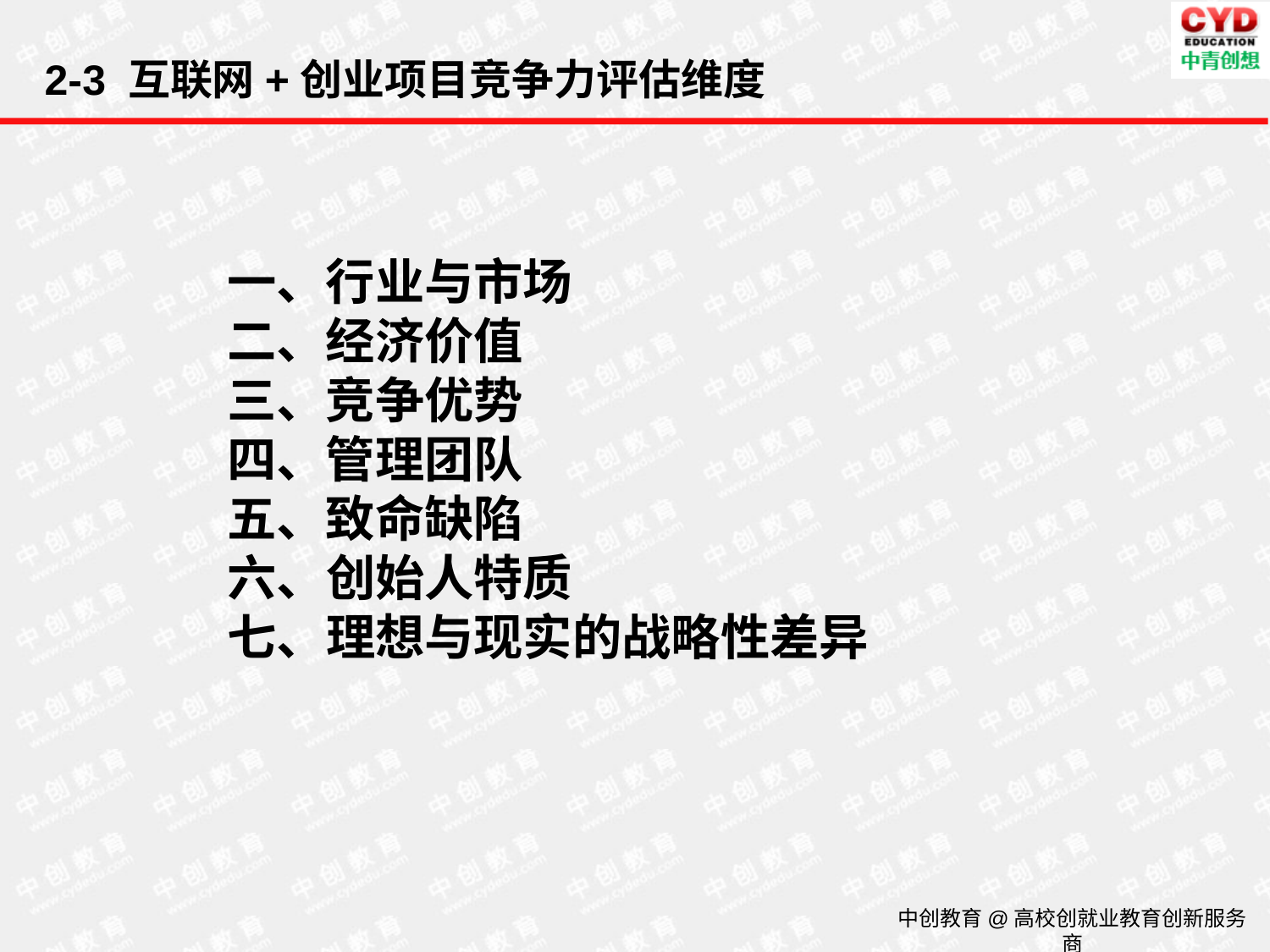

2-3 互联网+创业项目竞争力评估维度

一、行业与市场
二、经济价值
三、竞争优势
四、管理团队
五、致命缺陷
六、创始人特质
七、理想与现实的战略性差异